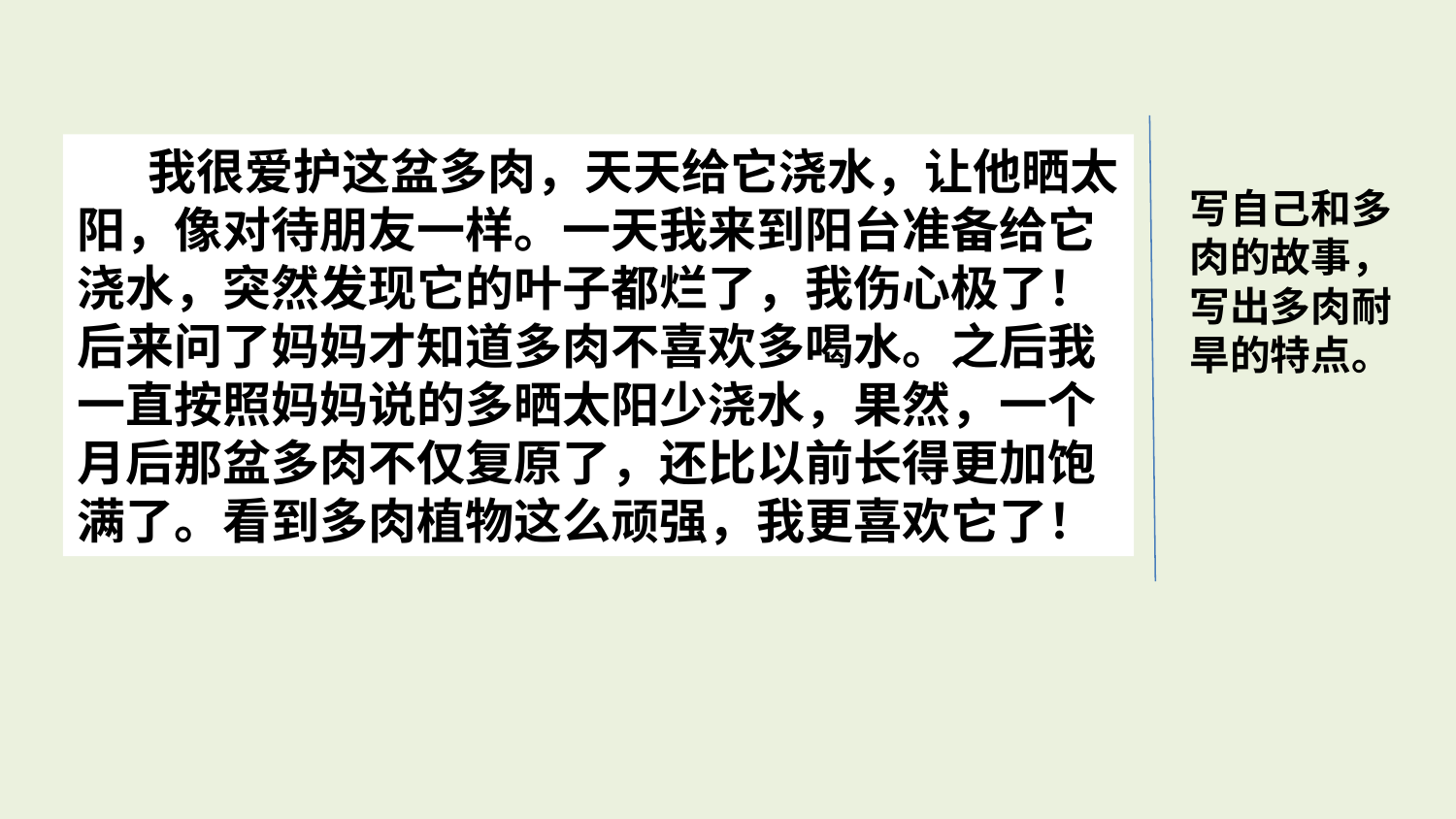

我很爱护这盆多肉，天天给它浇水，让他晒太阳，像对待朋友一样。一天我来到阳台准备给它浇水，突然发现它的叶子都烂了，我伤心极了！后来问了妈妈才知道多肉不喜欢多喝水。之后我一直按照妈妈说的多晒太阳少浇水，果然，一个月后那盆多肉不仅复原了，还比以前长得更加饱满了。看到多肉植物这么顽强，我更喜欢它了！
写自己和多肉的故事，写出多肉耐旱的特点。